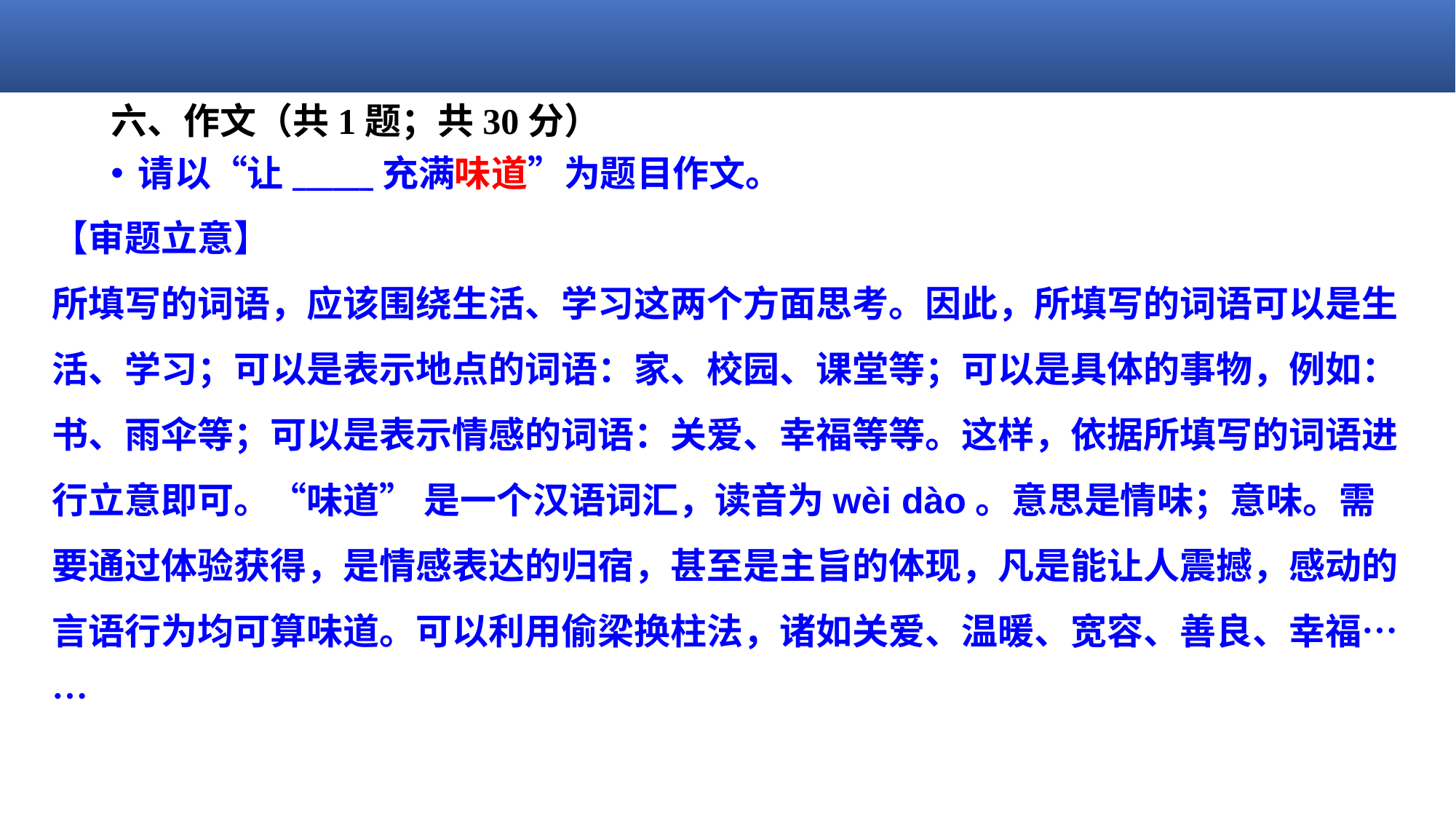

# 六、作文（共1题；共30分）
请以“让______充满味道”为题目作文。

【审题立意】
所填写的词语，应该围绕生活、学习这两个方面思考。因此，所填写的词语可以是生活、学习；可以是表示地点的词语：家、校园、课堂等；可以是具体的事物，例如：书、雨伞等；可以是表示情感的词语：关爱、幸福等等。这样，依据所填写的词语进行立意即可。“味道” 是一个汉语词汇，读音为wèi dào。意思是情味；意味。需要通过体验获得，是情感表达的归宿，甚至是主旨的体现，凡是能让人震撼，感动的言语行为均可算味道。可以利用偷梁换柱法，诸如关爱、温暖、宽容、善良、幸福……